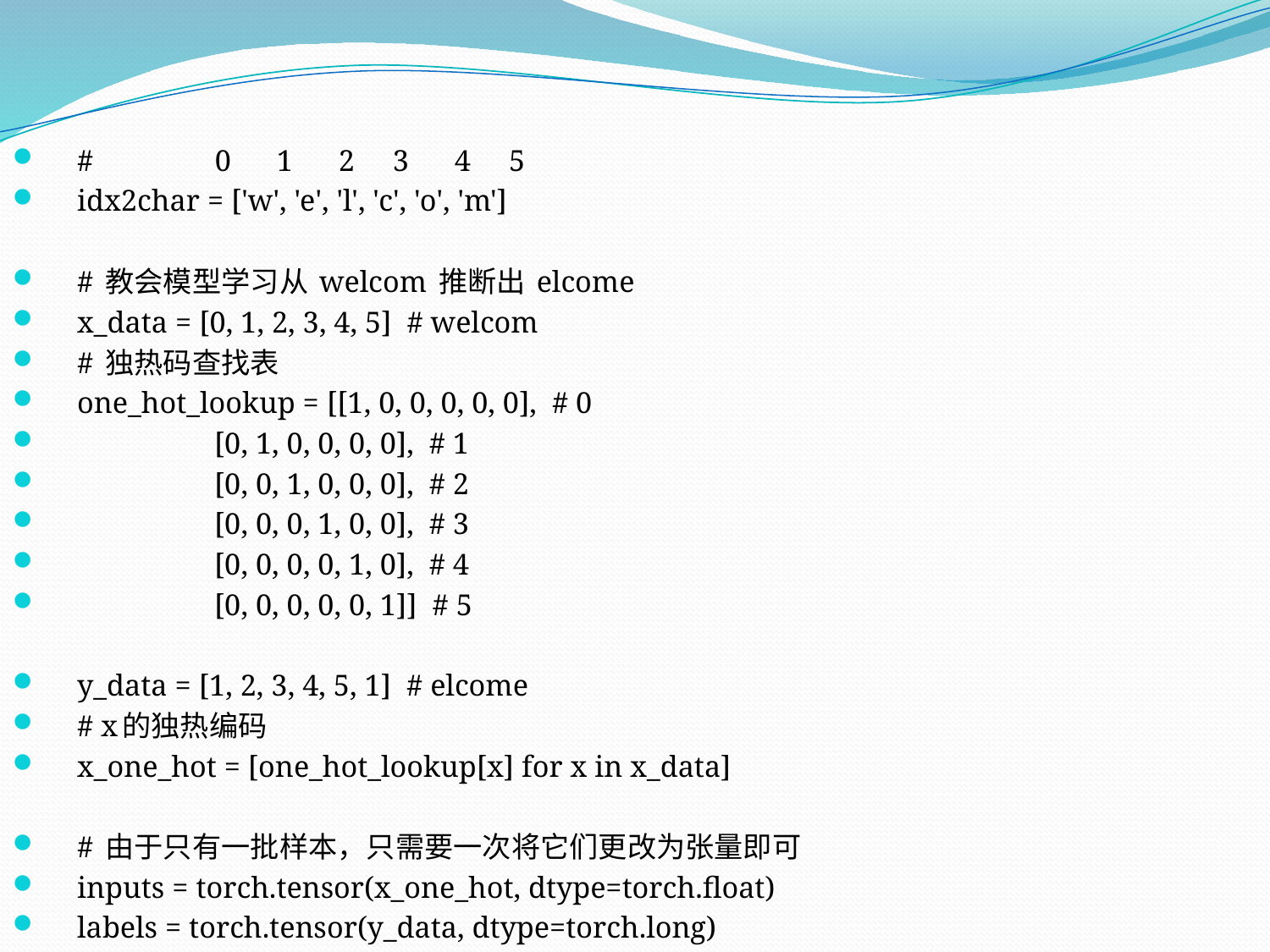

#                0      1      2     3      4     5
    idx2char = ['w', 'e', 'l', 'c', 'o', 'm']

    # 教会模型学习从 welcom 推断出 elcome
    x_data = [0, 1, 2, 3, 4, 5]  # welcom
    # 独热码查找表
    one_hot_lookup = [[1, 0, 0, 0, 0, 0],  # 0
                      [0, 1, 0, 0, 0, 0],  # 1
                      [0, 0, 1, 0, 0, 0],  # 2
                      [0, 0, 0, 1, 0, 0],  # 3
                      [0, 0, 0, 0, 1, 0],  # 4
                      [0, 0, 0, 0, 0, 1]]  # 5

    y_data = [1, 2, 3, 4, 5, 1]  # elcome
    # x的独热编码
    x_one_hot = [one_hot_lookup[x] for x in x_data]

    # 由于只有一批样本，只需要一次将它们更改为张量即可
    inputs = torch.tensor(x_one_hot, dtype=torch.float)
    labels = torch.tensor(y_data, dtype=torch.long)